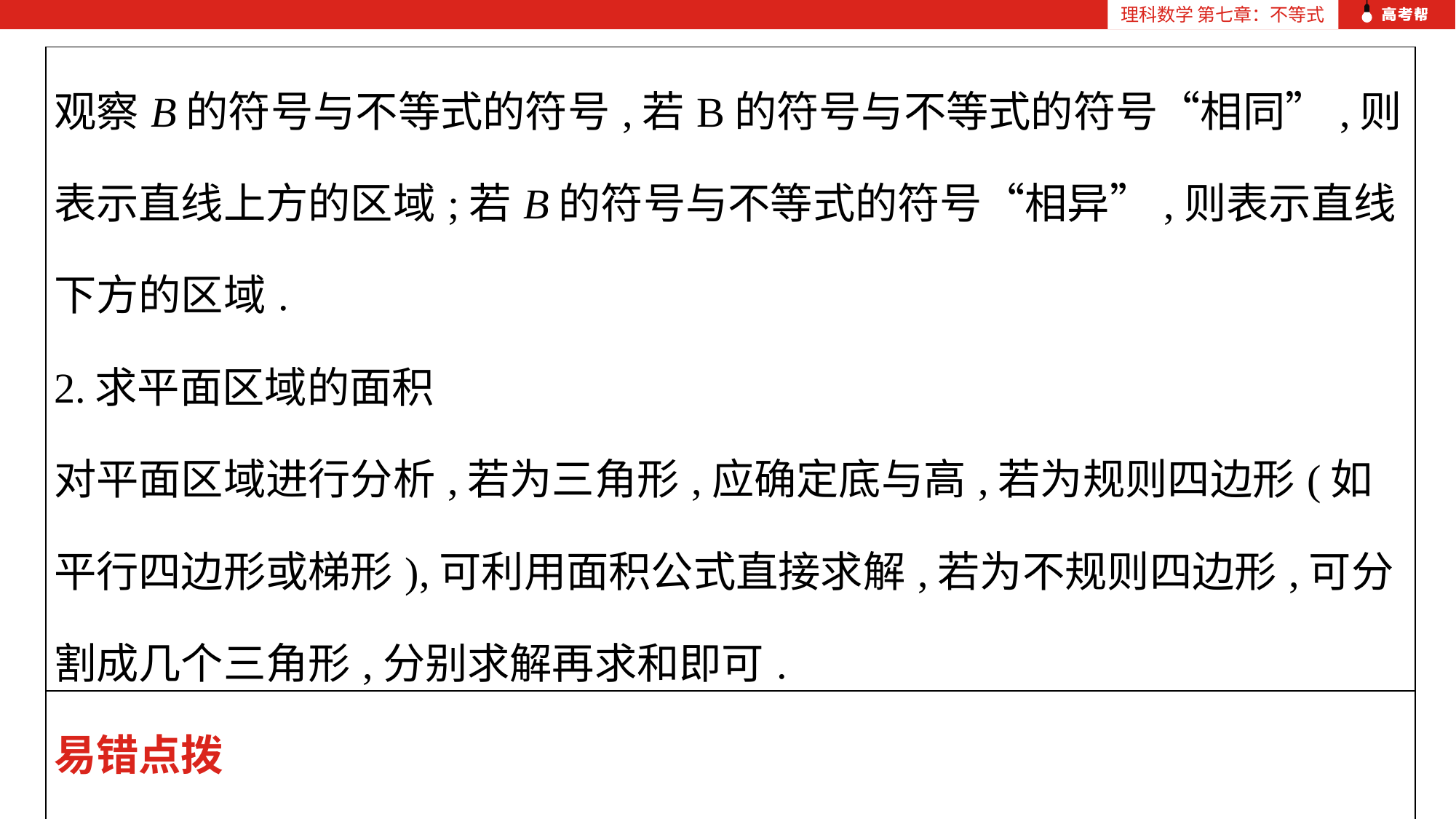

| 观察B的符号与不等式的符号,若B的符号与不等式的符号“相同”,则表示直线上方的区域;若B的符号与不等式的符号“相异”,则表示直线下方的区域. 2.求平面区域的面积 对平面区域进行分析,若为三角形,应确定底与高,若为规则四边形(如平行四边形或梯形),可利用面积公式直接求解,若为不规则四边形,可分割成几个三角形,分别求解再求和即可. |
| --- |
| 易错点拨 在画二元一次不等式(组)表示的平面区域时,要注意以下两个问题:(1)边界线是虚线还是实线;(2)选取的平面区域在直线的哪一侧. |